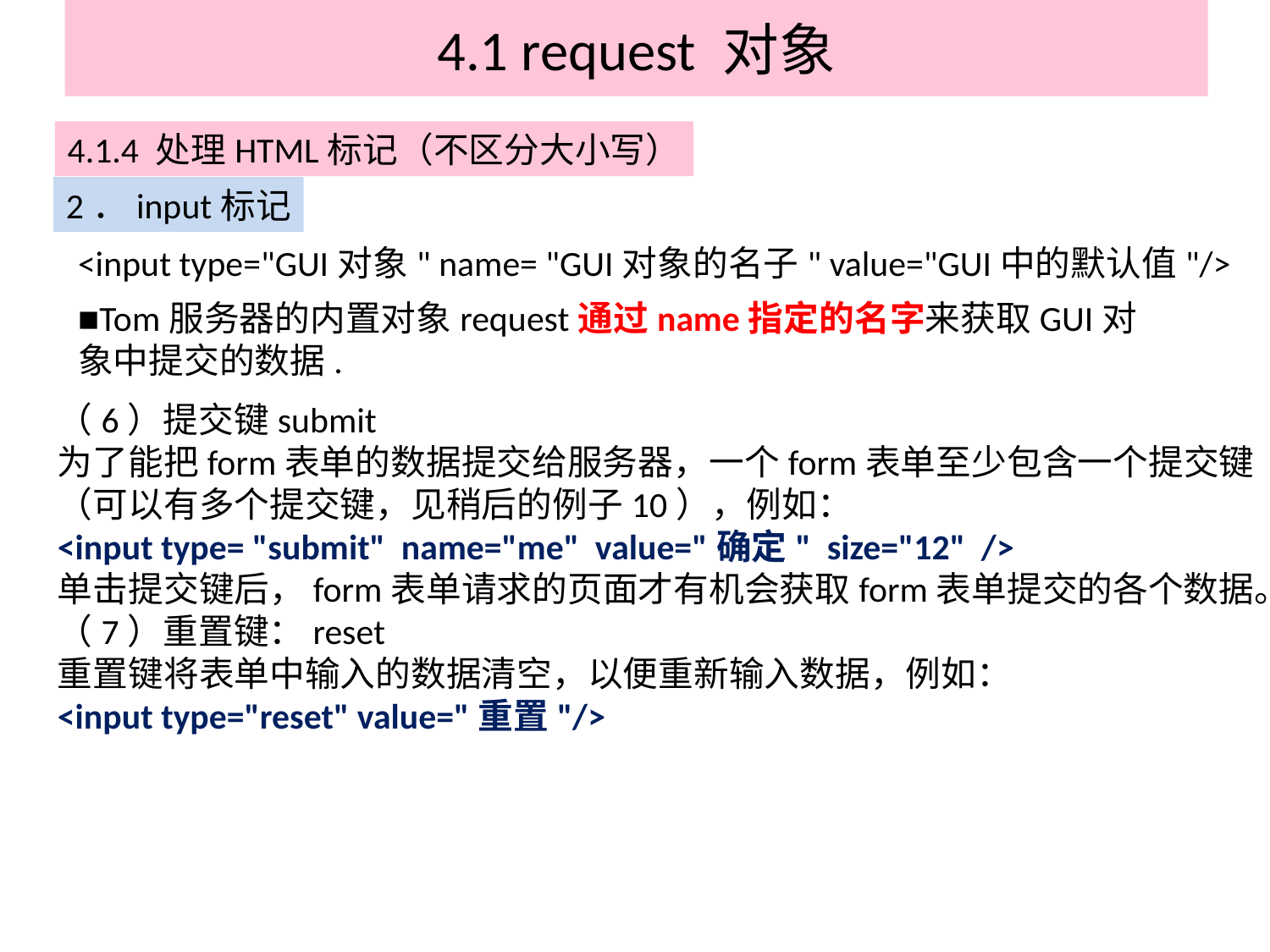

# 4.1 request 对象
4.1.4 处理HTML标记（不区分大小写）
2．input标记
<input type="GUI对象" name= "GUI对象的名子" value="GUI中的默认值"/>
■Tom服务器的内置对象request通过name指定的名字来获取GUI对象中提交的数据.
（6）提交键submit
为了能把form表单的数据提交给服务器，一个form表单至少包含一个提交键（可以有多个提交键，见稍后的例子10），例如：
<input type= "submit"  name="me"  value="确定"  size="12"  />
单击提交键后，form表单请求的页面才有机会获取form表单提交的各个数据。
（7）重置键：reset
重置键将表单中输入的数据清空，以便重新输入数据，例如：
<input type="reset" value="重置"/>